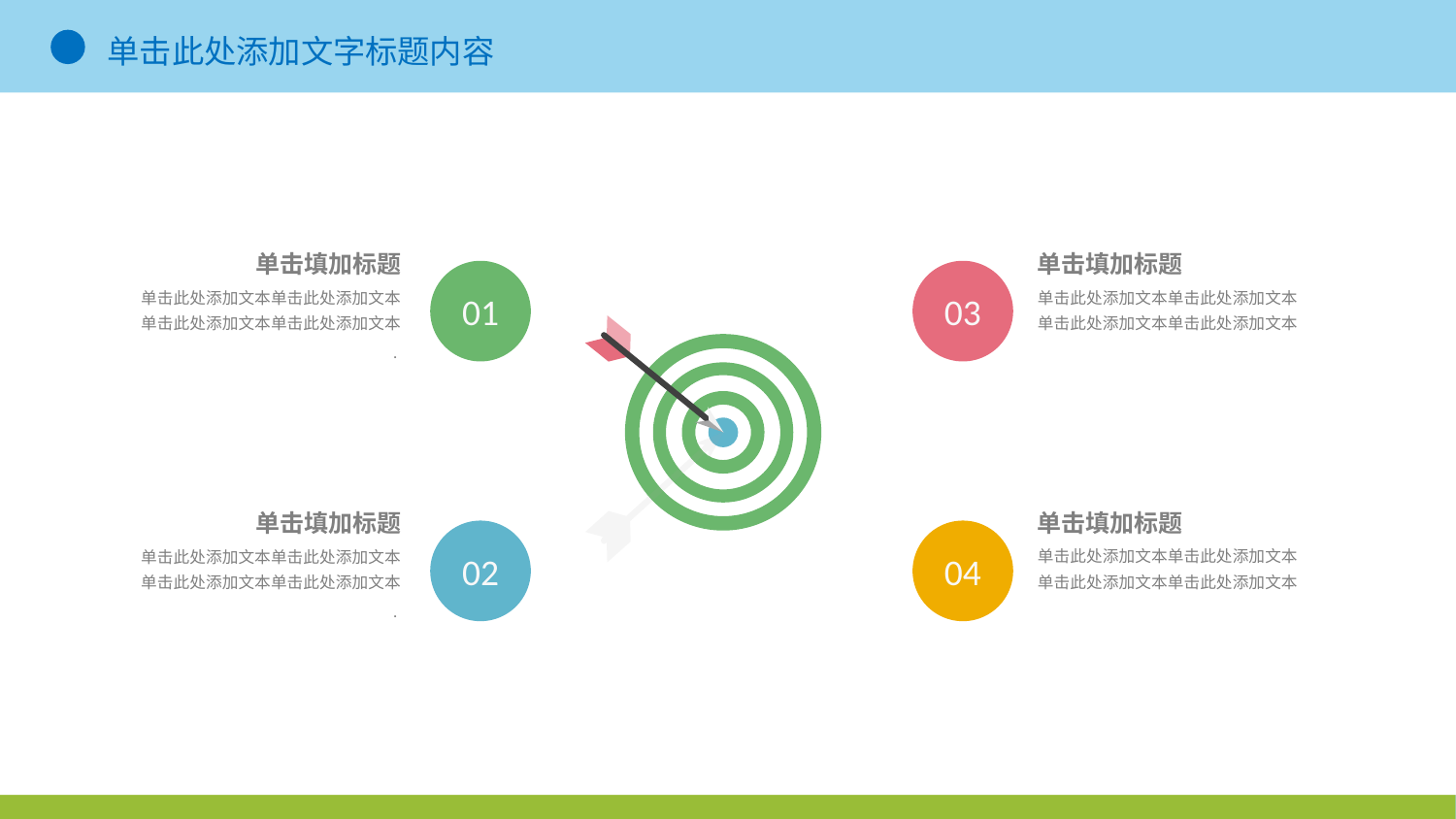

单击填加标题
单击此处添加文本单击此处添加文本
单击此处添加文本单击此处添加文本
单击填加标题
单击此处添加文本单击此处添加文本
单击此处添加文本单击此处添加文本
.
01
03

单击填加标题
单击此处添加文本单击此处添加文本
单击此处添加文本单击此处添加文本
单击填加标题
单击此处添加文本单击此处添加文本
单击此处添加文本单击此处添加文本
.
02
04